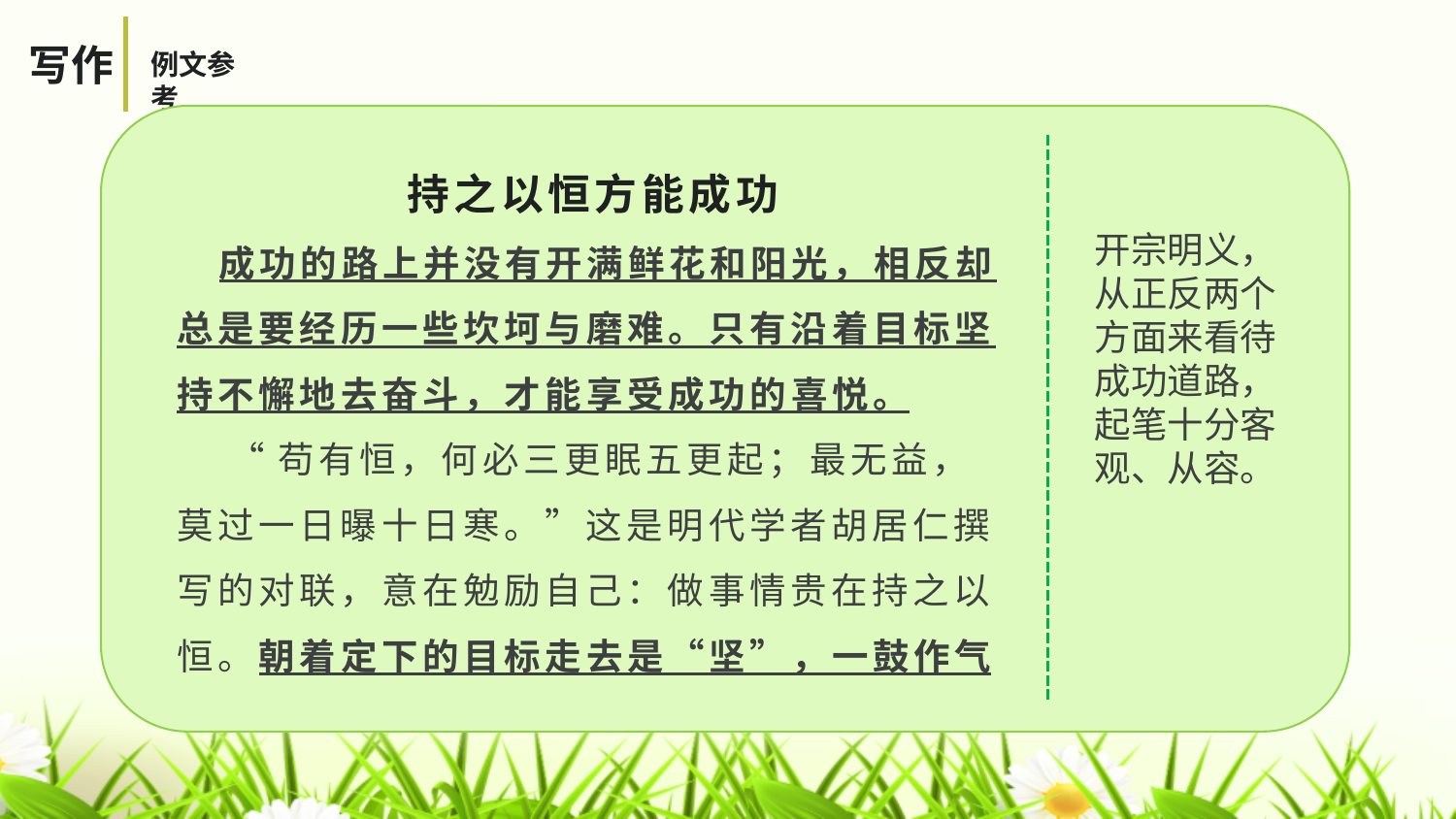

写作
例文参考

持之以恒方能成功
    成功的路上并没有开满鲜花和阳光，相反却总是要经历一些坎坷与磨难。只有沿着目标坚持不懈地去奋斗，才能享受成功的喜悦。
    “苟有恒，何必三更眠五更起；最无益，莫过一日曝十日寒。”这是明代学者胡居仁撰写的对联，意在勉励自己：做事情贵在持之以恒。朝着定下的目标走去是“坚”，一鼓作气
开宗明义，从正反两个方面来看待成功道路，起笔十分客观、从容。